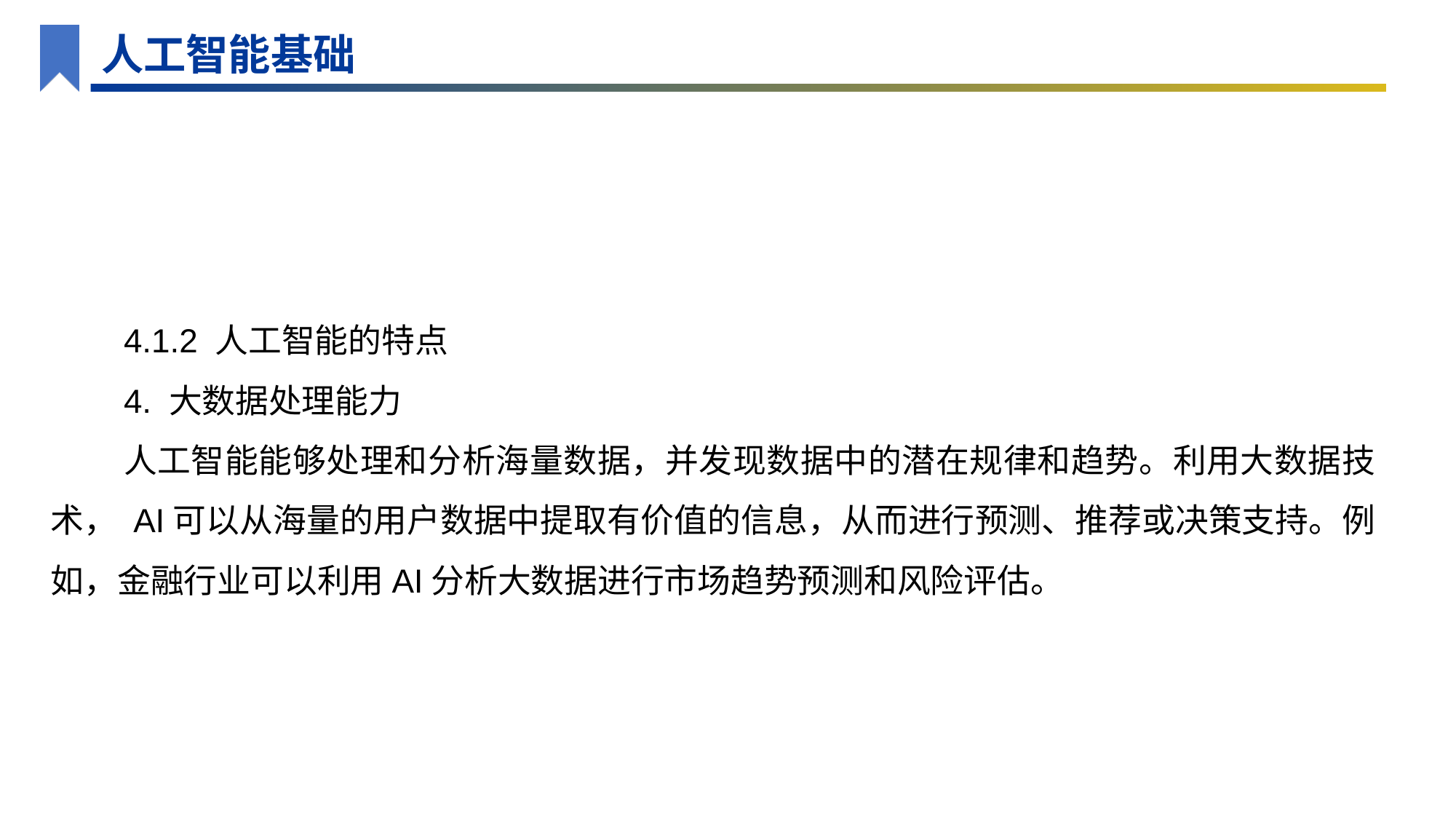

人工智能基础
4.1.2 人工智能的特点
4. 大数据处理能力
人工智能能够处理和分析海量数据，并发现数据中的潜在规律和趋势。利用大数据技术， AI可以从海量的用户数据中提取有价值的信息，从而进行预测、推荐或决策支持。例如，金融行业可以利用AI分析大数据进行市场趋势预测和风险评估。